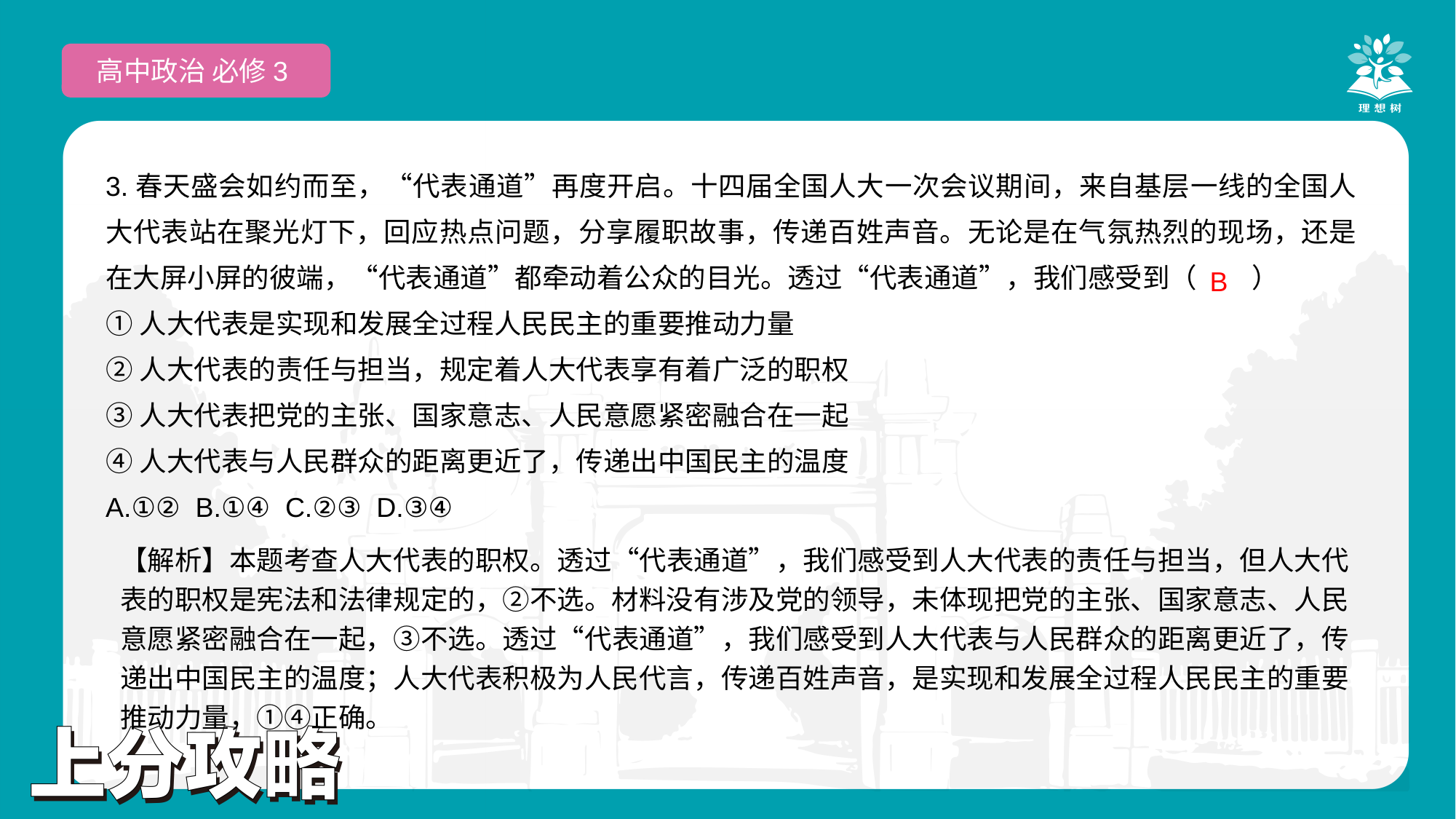

高中政治 必修3
3.春天盛会如约而至，“代表通道”再度开启。十四届全国人大一次会议期间，来自基层一线的全国人大代表站在聚光灯下，回应热点问题，分享履职故事，传递百姓声音。无论是在气氛热烈的现场，还是在大屏小屏的彼端，“代表通道”都牵动着公众的目光。透过“代表通道”，我们感受到（　　）
①人大代表是实现和发展全过程人民民主的重要推动力量
②人大代表的责任与担当，规定着人大代表享有着广泛的职权
③人大代表把党的主张、国家意志、人民意愿紧密融合在一起
④人大代表与人民群众的距离更近了，传递出中国民主的温度
A.①②  B.①④  C.②③  D.③④
 B
【解析】本题考查人大代表的职权。透过“代表通道”，我们感受到人大代表的责任与担当，但人大代表的职权是宪法和法律规定的，②不选。材料没有涉及党的领导，未体现把党的主张、国家意志、人民意愿紧密融合在一起，③不选。透过“代表通道”，我们感受到人大代表与人民群众的距离更近了，传递出中国民主的温度；人大代表积极为人民代言，传递百姓声音，是实现和发展全过程人民民主的重要推动力量，①④正确。